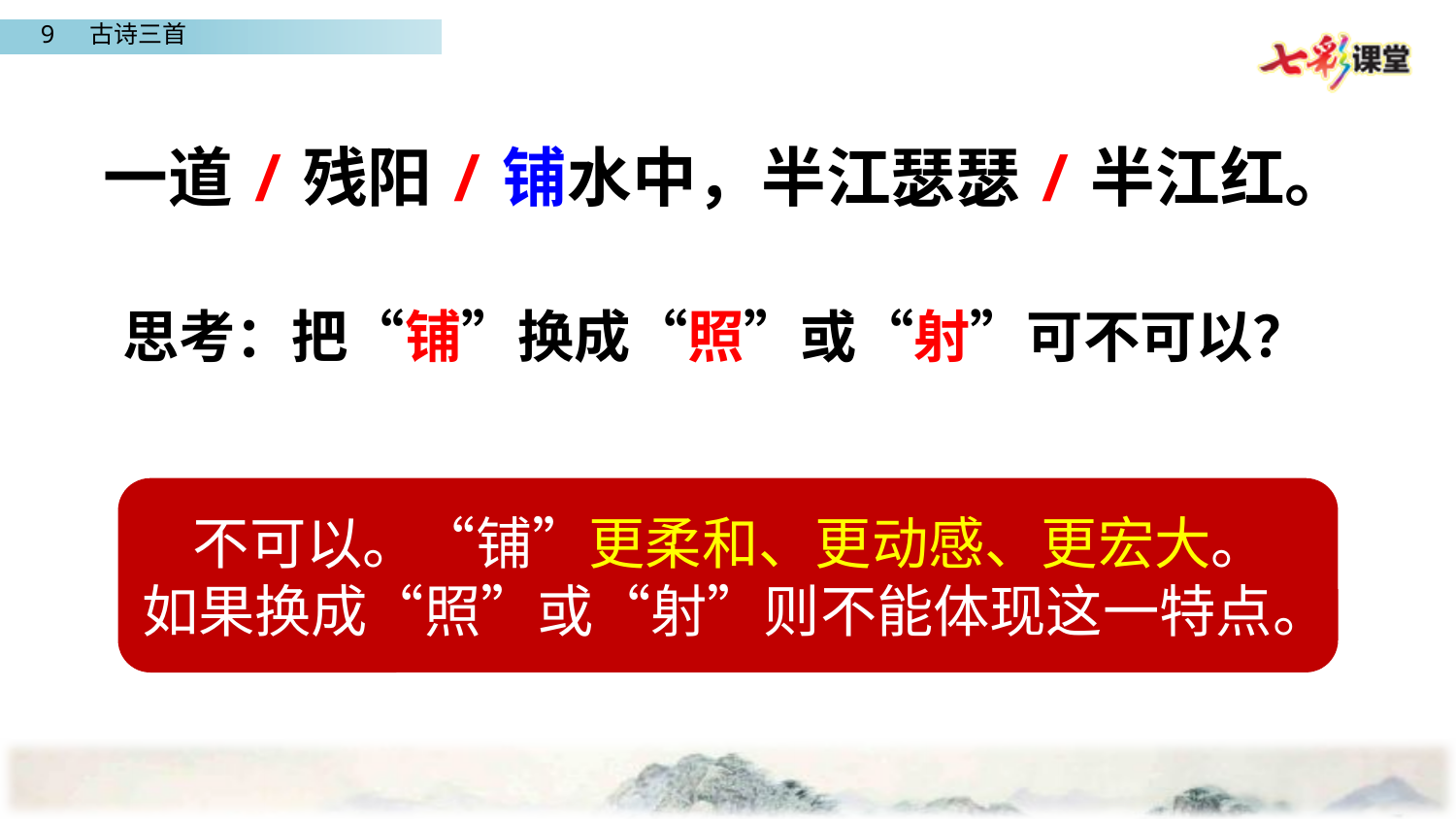

一道/残阳/铺水中，半江瑟瑟/半江红。
思考：把“铺”换成“照”或“射”可不可以？
   不可以。“铺”更柔和、更动感、更宏大。如果换成“照”或“射”则不能体现这一特点。